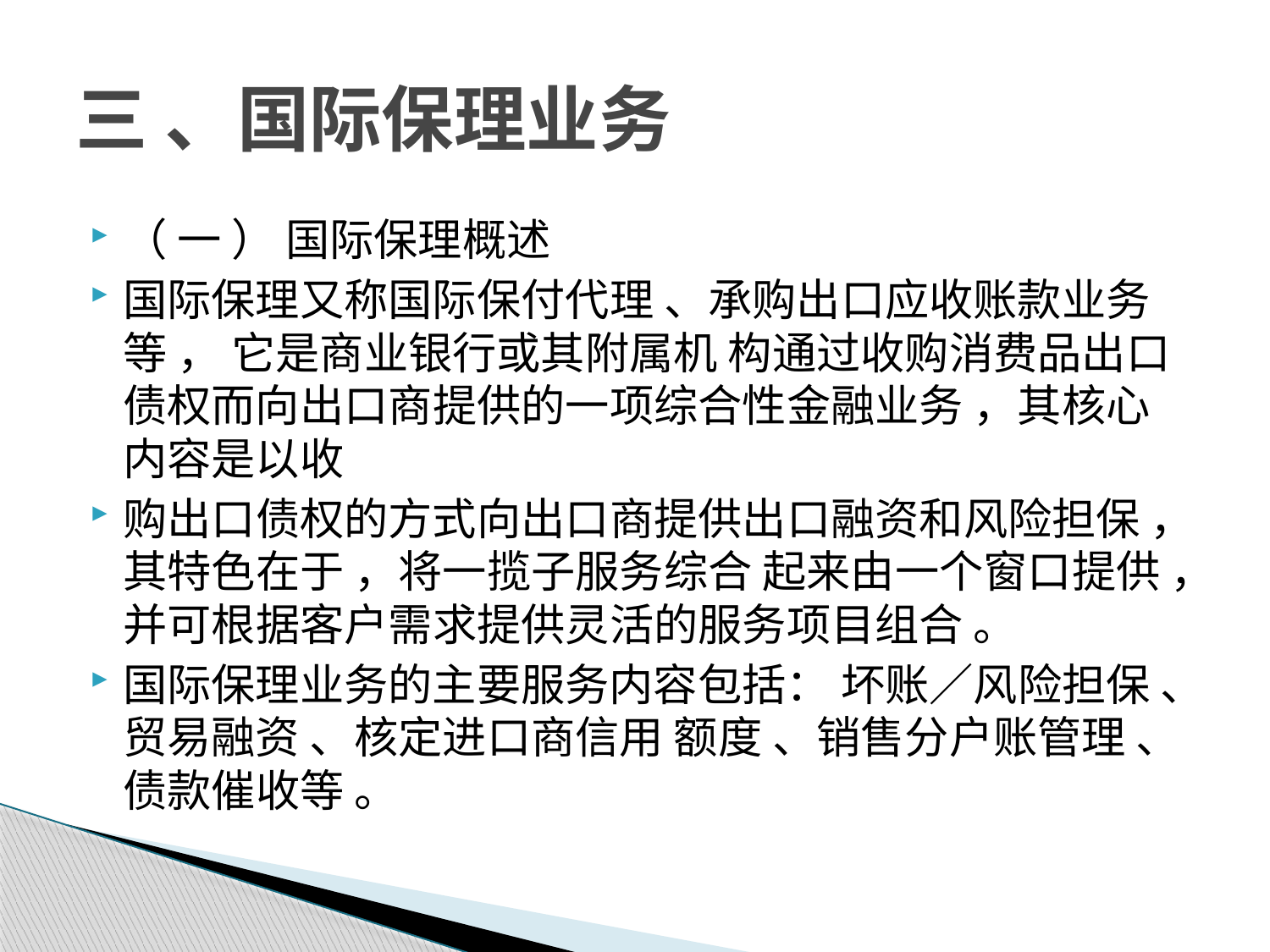

# 三 、国际保理业务
（ 一 ） 国际保理概述
国际保理又称国际保付代理 、承购出口应收账款业务等 ， 它是商业银行或其附属机 构通过收购消费品出口债权而向出口商提供的一项综合性金融业务 ，其核心内容是以收
购出口债权的方式向出口商提供出口融资和风险担保 ，其特色在于 ，将一揽子服务综合 起来由一个窗口提供 ，并可根据客户需求提供灵活的服务项目组合 。
国际保理业务的主要服务内容包括： 坏账／风险担保 、贸易融资 、核定进口商信用 额度 、销售分户账管理 、债款催收等 。